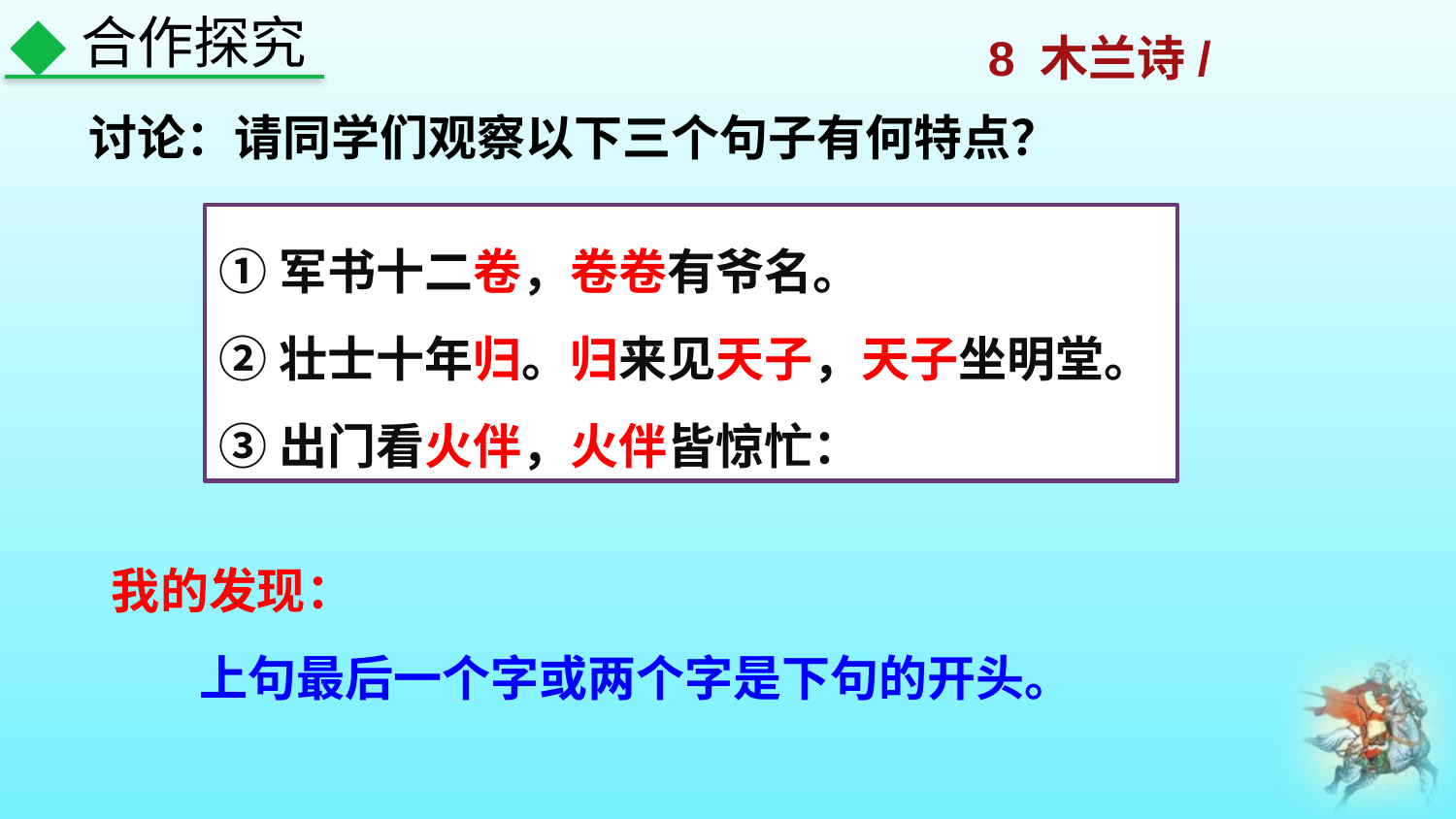

合作探究

讨论：请同学们观察以下三个句子有何特点？
①军书十二卷，卷卷有爷名。
②壮士十年归。归来见天子，天子坐明堂。
③出门看火伴，火伴皆惊忙：
我的发现：
       上句最后一个字或两个字是下句的开头。